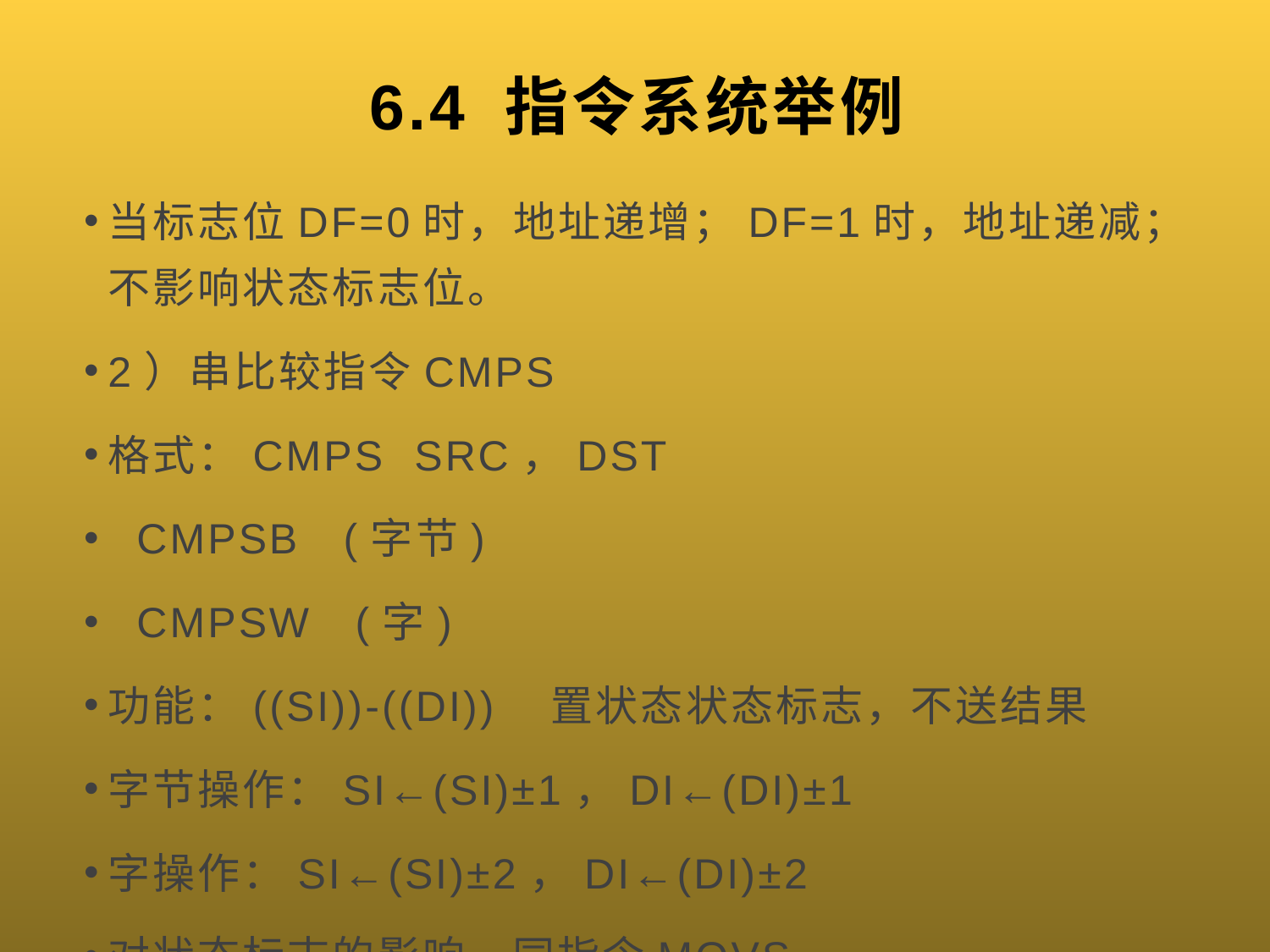

# 6.4 指令系统举例
当标志位DF=0时，地址递增；DF=1时，地址递减；不影响状态标志位。
2）串比较指令CMPS
格式：CMPS  SRC，DST
  CMPSB   (字节)
  CMPSW   (字)
功能：((SI))-((DI))   置状态状态标志，不送结果
字节操作：SI←(SI)±1，DI←(DI)±1
字操作：SI←(SI)±2，DI←(DI)±2
对状态标志的影响，同指令MOVS。